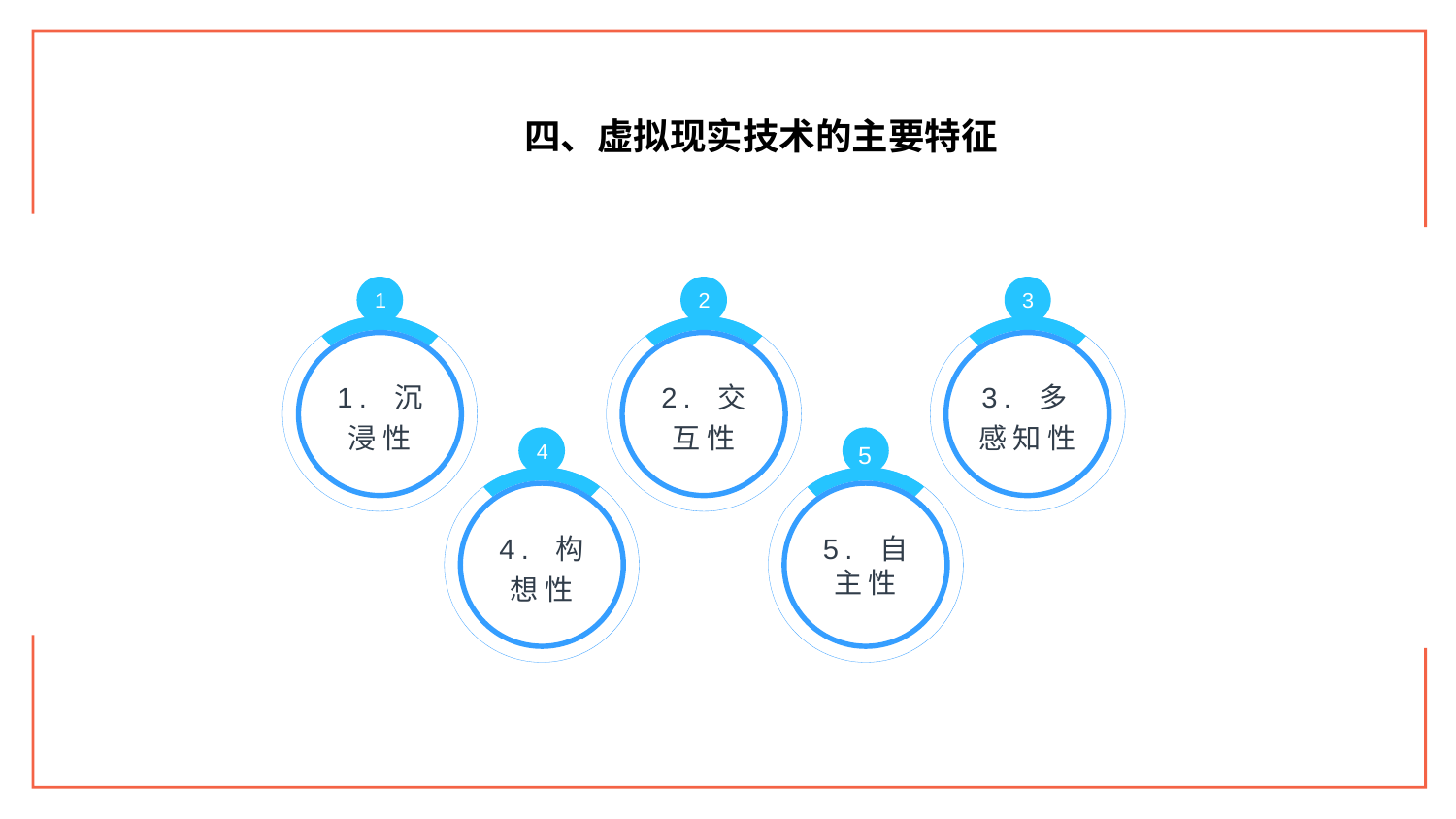

四、虚拟现实技术的主要特征

1

1. 沉
浸性

2

2. 交
互性

3

3. 多感知性

4

4. 构
想性

5

5. 自
主性